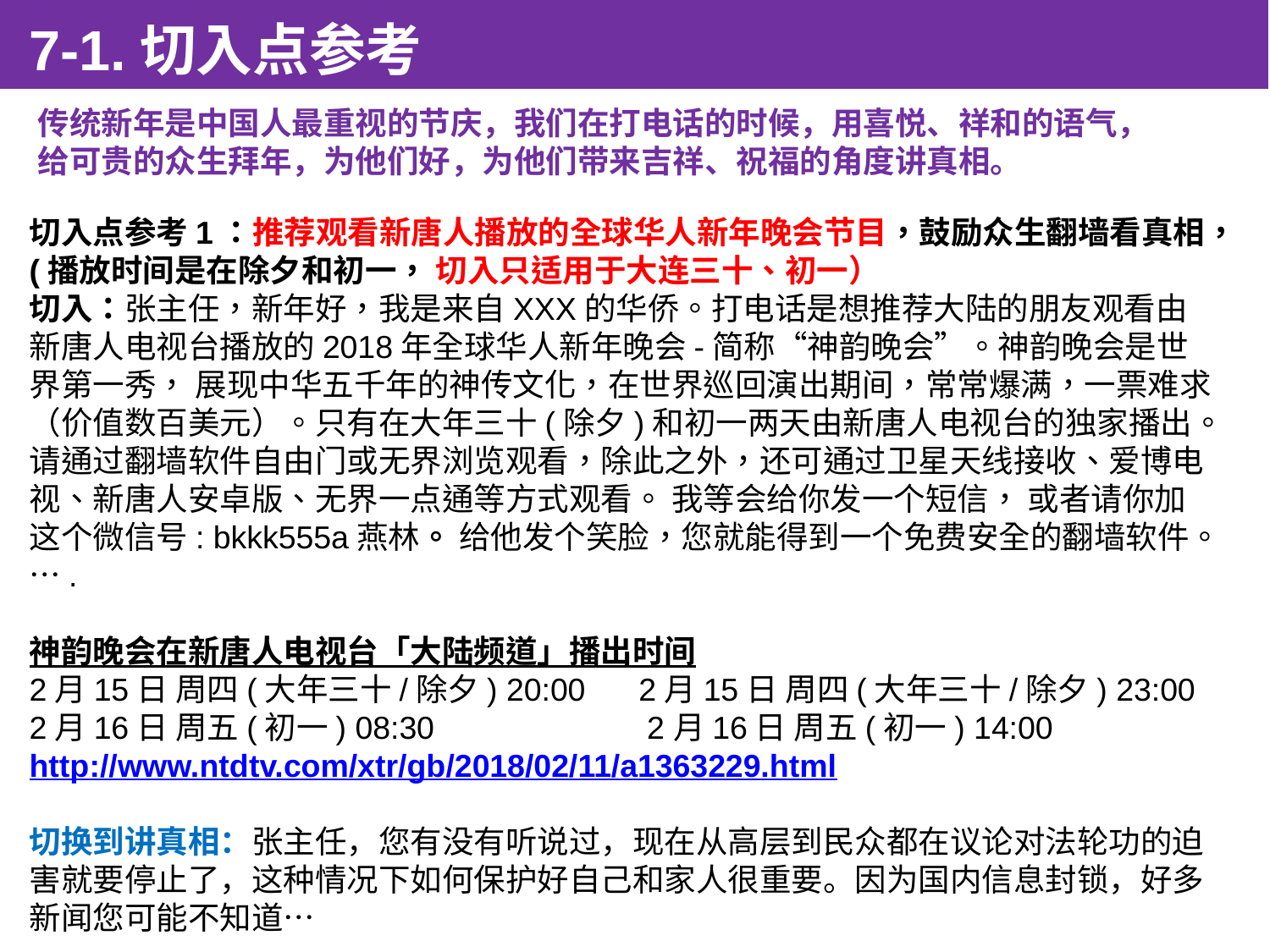

7-1.切入点参考
传统新年是中国人最重视的节庆，我们在打电话的时候，用喜悦、祥和的语气，
给可贵的众生拜年，为他们好，为他们带来吉祥、祝福的角度讲真相。
切入点参考1：推荐观看新唐人播放的全球华人新年晚会节目，鼓励众生翻墙看真相，(播放时间是在除夕和初一， 切入只适用于大连三十、初一）
切入：张主任，新年好，我是来自XXX的华侨。打电话是想推荐大陆的朋友观看由新唐人电视台播放的2018年全球华人新年晚会-简称“神韵晚会”。神韵晚会是世界第一秀， 展现中华五千年的神传文化，在世界巡回演出期间，常常爆满，一票难求（价值数百美元）。只有在大年三十(除夕)和初一两天由新唐人电视台的独家播出。请通过翻墙软件自由门或无界浏览观看，除此之外，还可通过卫星天线接收、爱博电视、新唐人安卓版、无界一点通等方式观看。 我等会给你发一个短信， 或者请你加这个微信号: bkkk555a燕林。 给他发个笑脸，您就能得到一个免费安全的翻墙软件。….

神韵晚会在新唐人电视台「大陆频道」播出时间
2月15日 周四(大年三十/除夕) 20:00      2月15日 周四(大年三十/除夕) 23:00
2月16日 周五(初一) 08:30                        2月16日 周五(初一) 14:00
http://www.ntdtv.com/xtr/gb/2018/02/11/a1363229.html

切换到讲真相：张主任，您有没有听说过，现在从高层到民众都在议论对法轮功的迫害就要停止了，这种情况下如何保护好自己和家人很重要。因为国内信息封锁，好多新闻您可能不知道…